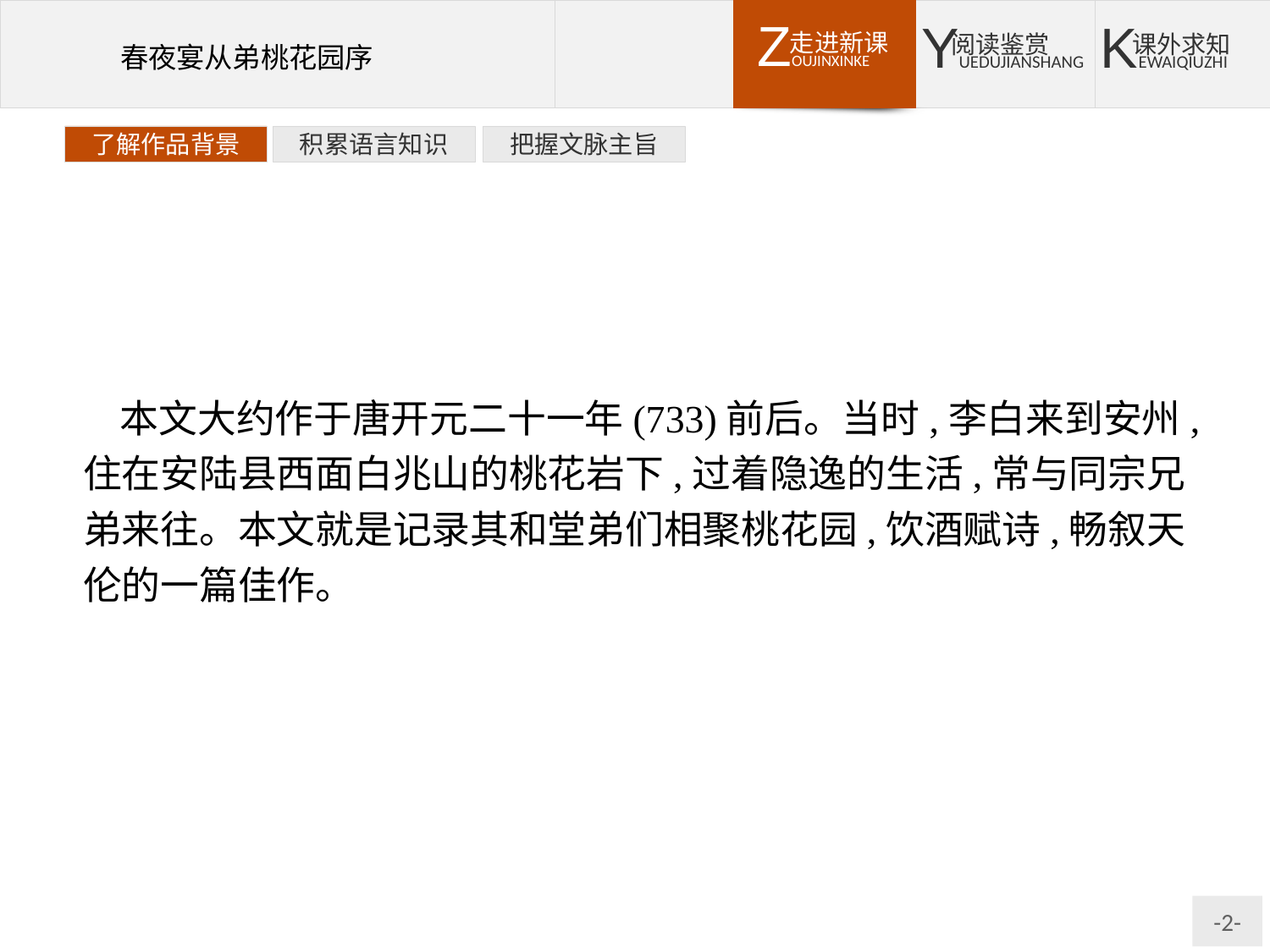

了解作品背景
积累语言知识
把握文脉主旨
本文大约作于唐开元二十一年(733)前后。当时,李白来到安州,住在安陆县西面白兆山的桃花岩下,过着隐逸的生活,常与同宗兄弟来往。本文就是记录其和堂弟们相聚桃花园,饮酒赋诗,畅叙天伦的一篇佳作。